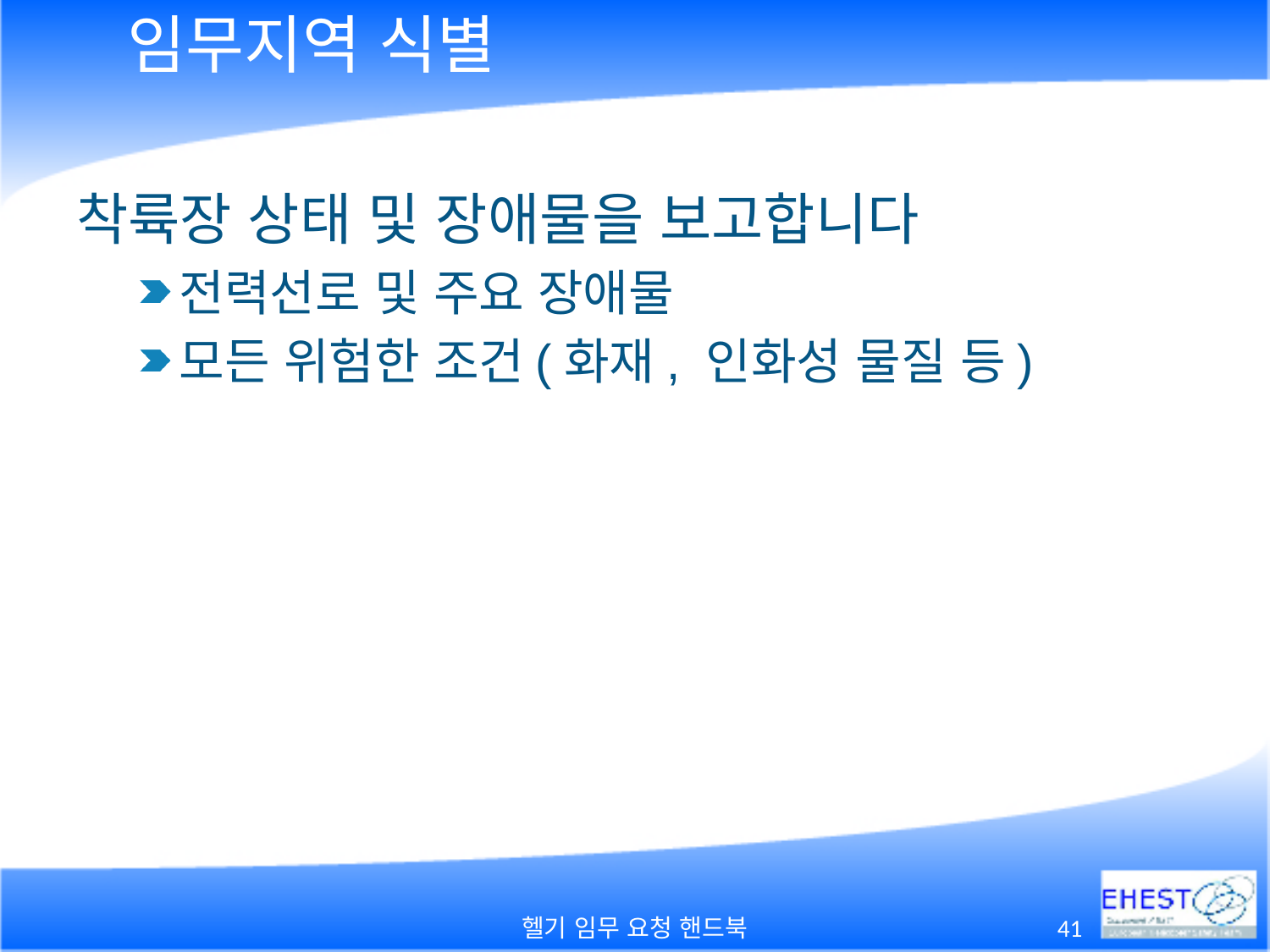

# 임무지역 식별
착륙장 상태 및 장애물을 보고합니다
전력선로 및 주요 장애물
모든 위험한 조건(화재, 인화성 물질 등)

헬기 임무 요청 핸드북
41